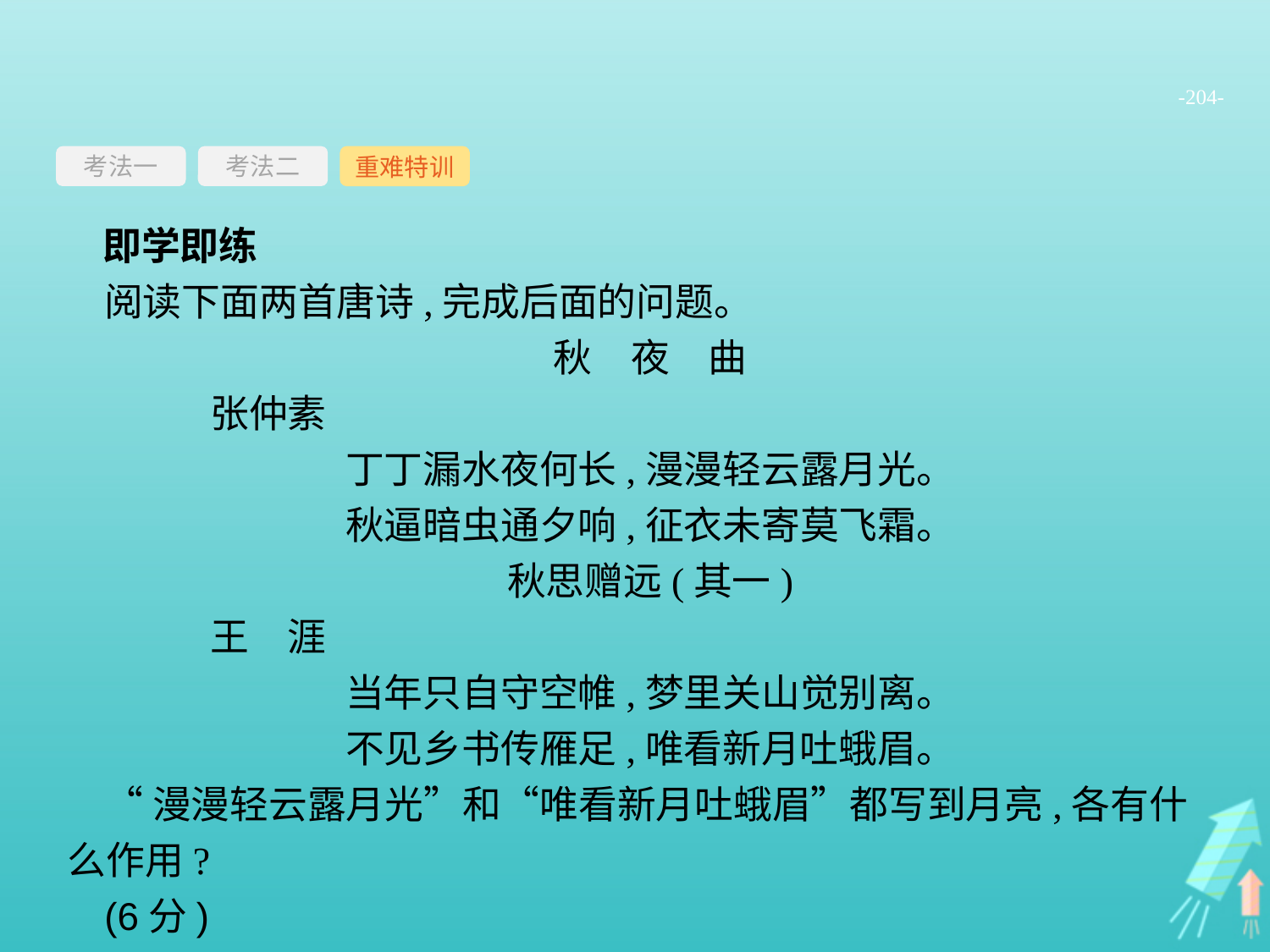

-204-
考法一
重难特训
考法二
即学即练
阅读下面两首唐诗,完成后面的问题。
秋　夜　曲
	张仲素
丁丁漏水夜何长,漫漫轻云露月光。
秋逼暗虫通夕响,征衣未寄莫飞霜。
秋思赠远(其一)
	王　涯
当年只自守空帷,梦里关山觉别离。
不见乡书传雁足,唯看新月吐蛾眉。
“漫漫轻云露月光”和“唯看新月吐蛾眉”都写到月亮,各有什么作用?
(6分)